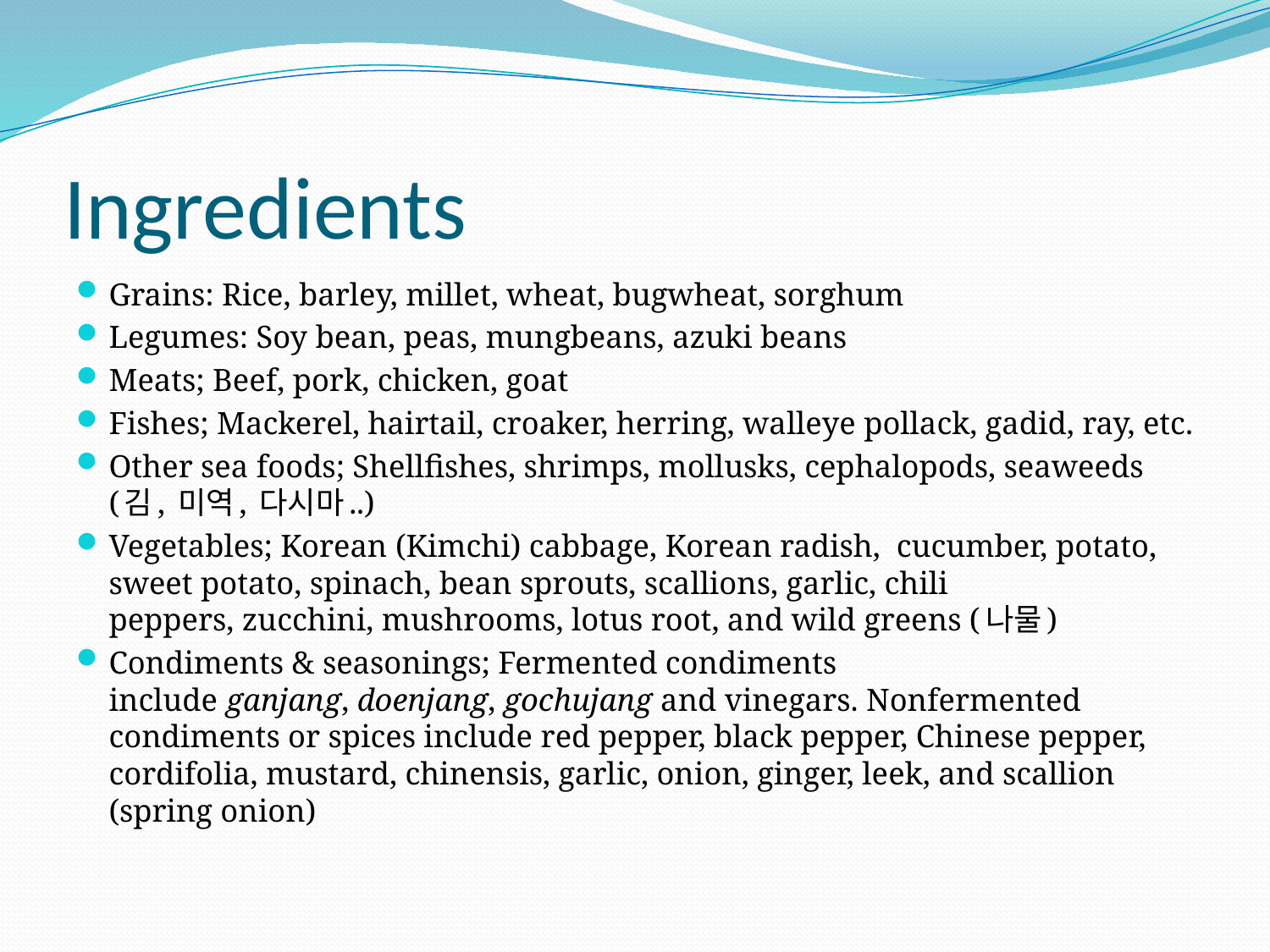

# Ingredients
Grains: Rice, barley, millet, wheat, bugwheat, sorghum
Legumes: Soy bean, peas, mungbeans, azuki beans
Meats; Beef, pork, chicken, goat
Fishes; Mackerel, hairtail, croaker, herring, walleye pollack, gadid, ray, etc.
Other sea foods; Shellfishes, shrimps, mollusks, cephalopods, seaweeds (김, 미역, 다시마..)
Vegetables; Korean (Kimchi) cabbage, Korean radish,  cucumber, potato, sweet potato, spinach, bean sprouts, scallions, garlic, chili peppers, zucchini, mushrooms, lotus root, and wild greens (나물)
Condiments & seasonings; Fermented condiments include ganjang, doenjang, gochujang and vinegars. Nonfermented condiments or spices include red pepper, black pepper, Chinese pepper, cordifolia, mustard, chinensis, garlic, onion, ginger, leek, and scallion (spring onion)